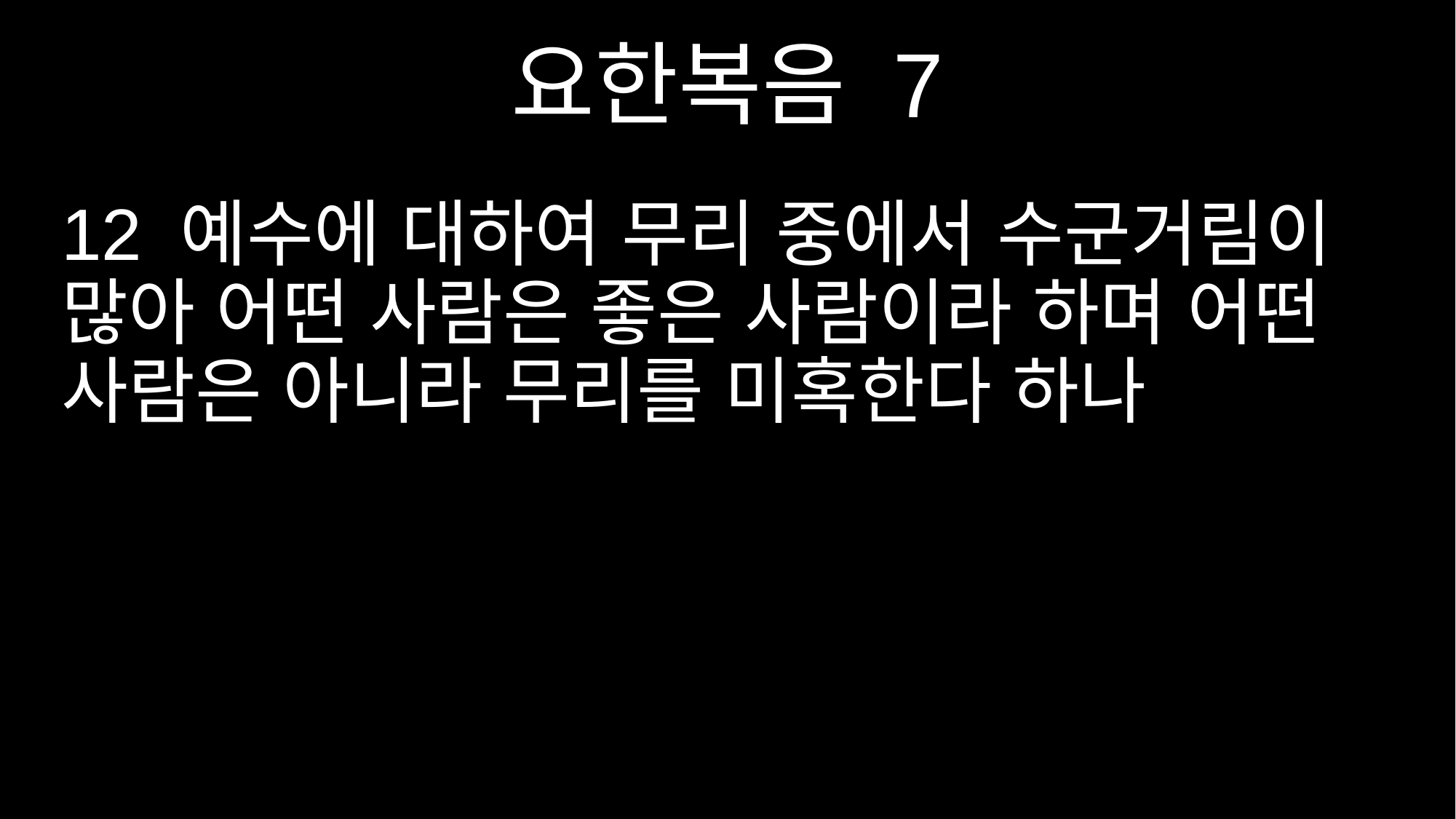

요한복음 7
12 예수에 대하여 무리 중에서 수군거림이 많아 어떤 사람은 좋은 사람이라 하며 어떤 사람은 아니라 무리를 미혹한다 하나